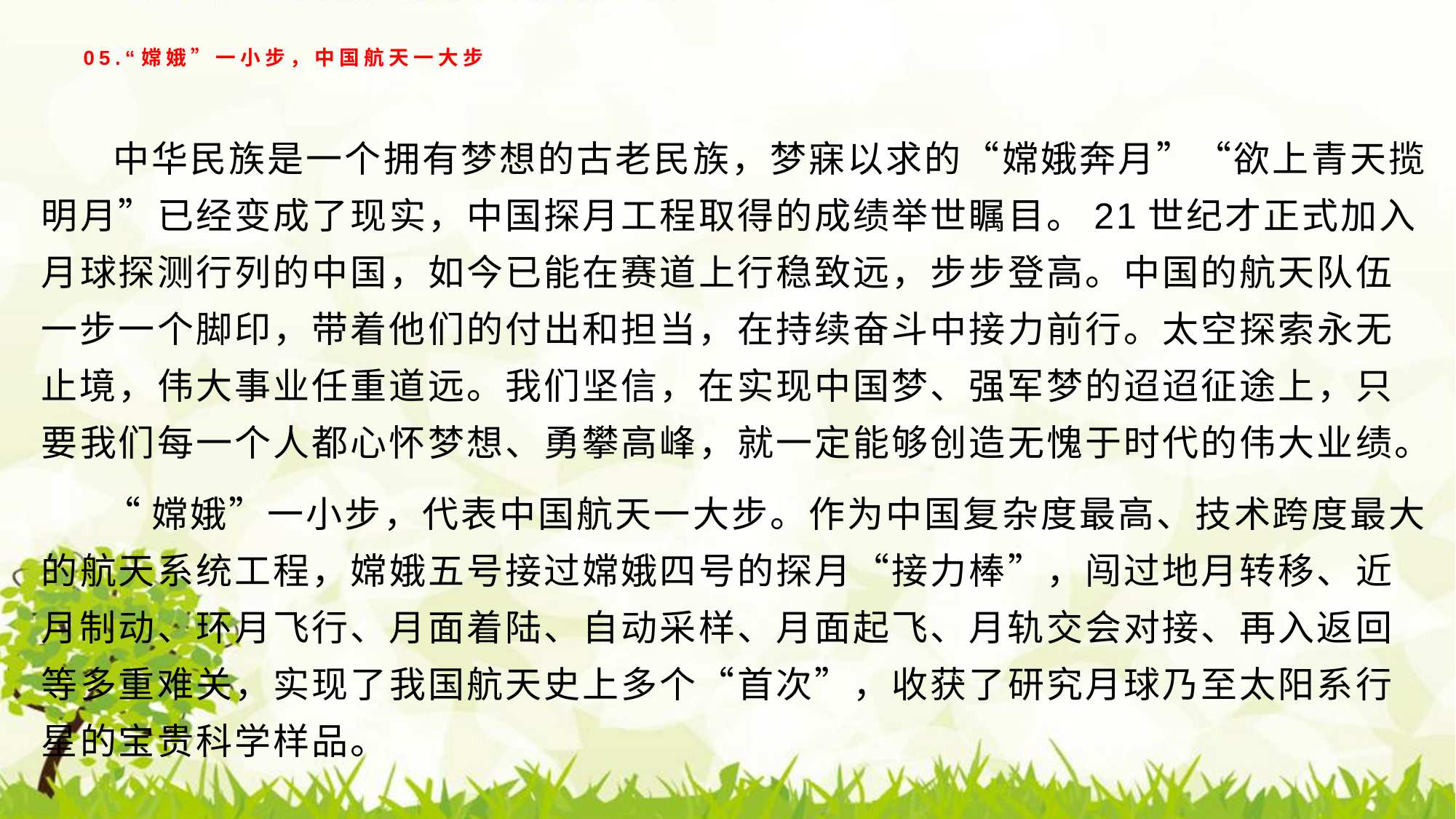

# 05.“嫦娥”一小步，中国航天一大步
      中华民族是一个拥有梦想的古老民族，梦寐以求的“嫦娥奔月”“欲上青天揽明月”已经变成了现实，中国探月工程取得的成绩举世瞩目。21世纪才正式加入月球探测行列的中国，如今已能在赛道上行稳致远，步步登高。中国的航天队伍一步一个脚印，带着他们的付出和担当，在持续奋斗中接力前行。太空探索永无止境，伟大事业任重道远。我们坚信，在实现中国梦、强军梦的迢迢征途上，只要我们每一个人都心怀梦想、勇攀高峰，就一定能够创造无愧于时代的伟大业绩。
      “嫦娥”一小步，代表中国航天一大步。作为中国复杂度最高、技术跨度最大的航天系统工程，嫦娥五号接过嫦娥四号的探月“接力棒”，闯过地月转移、近月制动、环月飞行、月面着陆、自动采样、月面起飞、月轨交会对接、再入返回等多重难关，实现了我国航天史上多个“首次”，收获了研究月球乃至太阳系行星的宝贵科学样品。